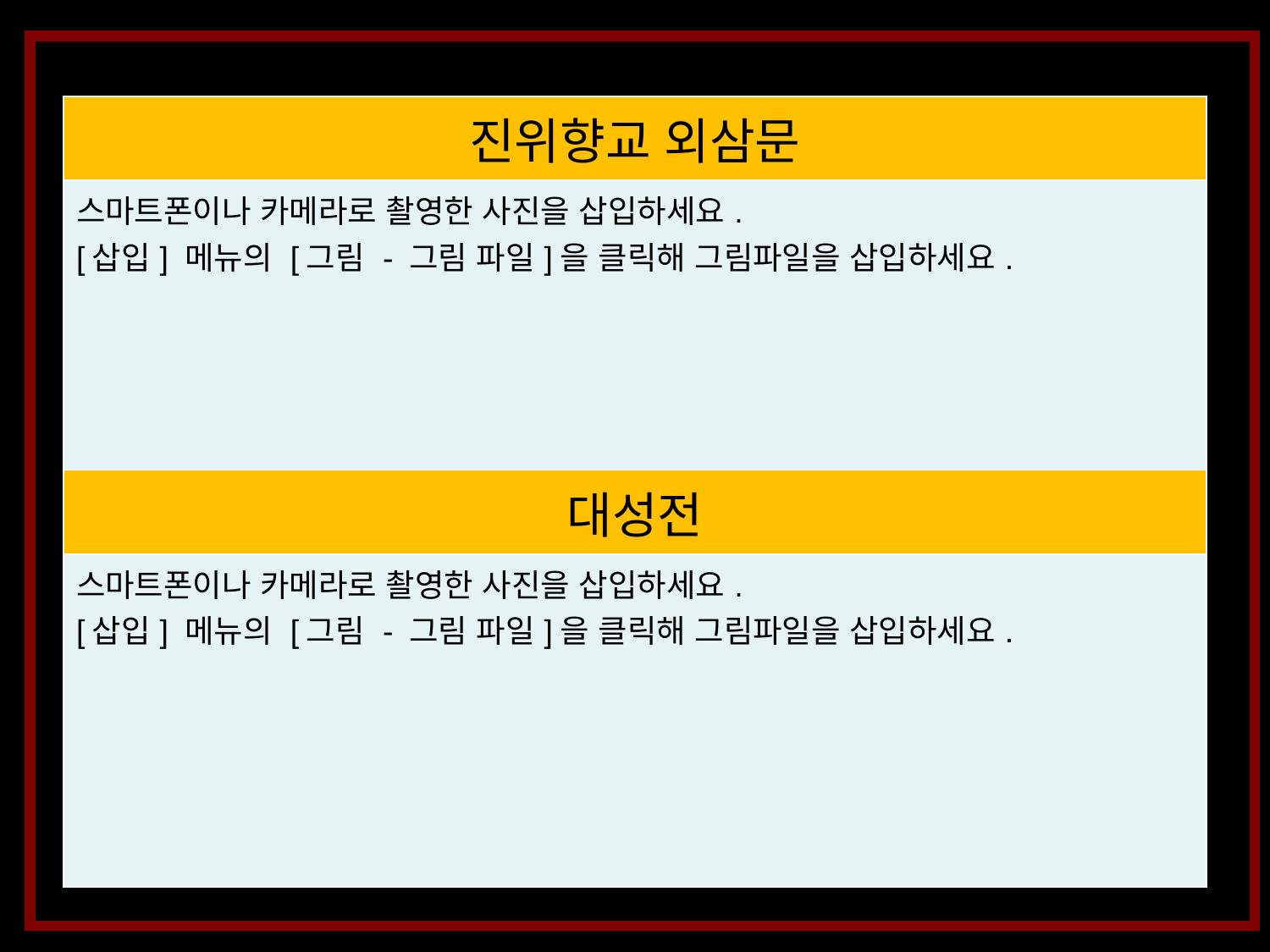

| 진위향교 외삼문 |
| --- |
| 스마트폰이나 카메라로 촬영한 사진을 삽입하세요. [삽입] 메뉴의 [그림 - 그림 파일]을 클릭해 그림파일을 삽입하세요. |
| 대성전 |
| 스마트폰이나 카메라로 촬영한 사진을 삽입하세요. [삽입] 메뉴의 [그림 - 그림 파일]을 클릭해 그림파일을 삽입하세요. |